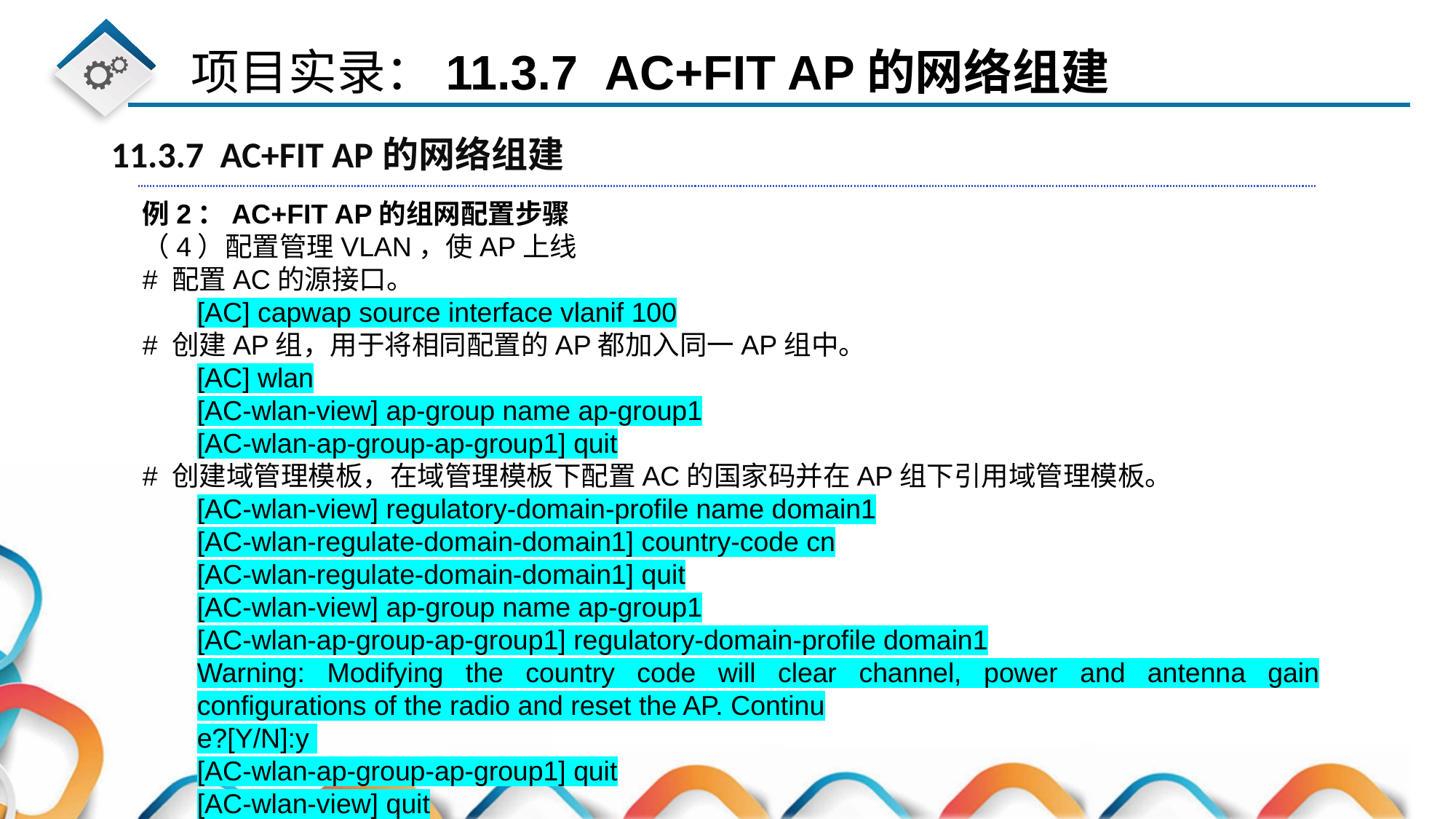

11.3.7  AC+FIT AP的网络组建

例2：AC+FIT AP的组网配置步骤
（4）配置管理VLAN，使AP上线
# 配置AC的源接口。
[AC] capwap source interface vlanif 100
# 创建AP组，用于将相同配置的AP都加入同一AP组中。
[AC] wlan
[AC-wlan-view] ap-group name ap-group1
[AC-wlan-ap-group-ap-group1] quit
# 创建域管理模板，在域管理模板下配置AC的国家码并在AP组下引用域管理模板。
[AC-wlan-view] regulatory-domain-profile name domain1
[AC-wlan-regulate-domain-domain1] country-code cn
[AC-wlan-regulate-domain-domain1] quit
[AC-wlan-view] ap-group name ap-group1
[AC-wlan-ap-group-ap-group1] regulatory-domain-profile domain1
Warning: Modifying the country code will clear channel, power and antenna gain configurations of the radio and reset the AP. Continu
e?[Y/N]:y
[AC-wlan-ap-group-ap-group1] quit
[AC-wlan-view] quit